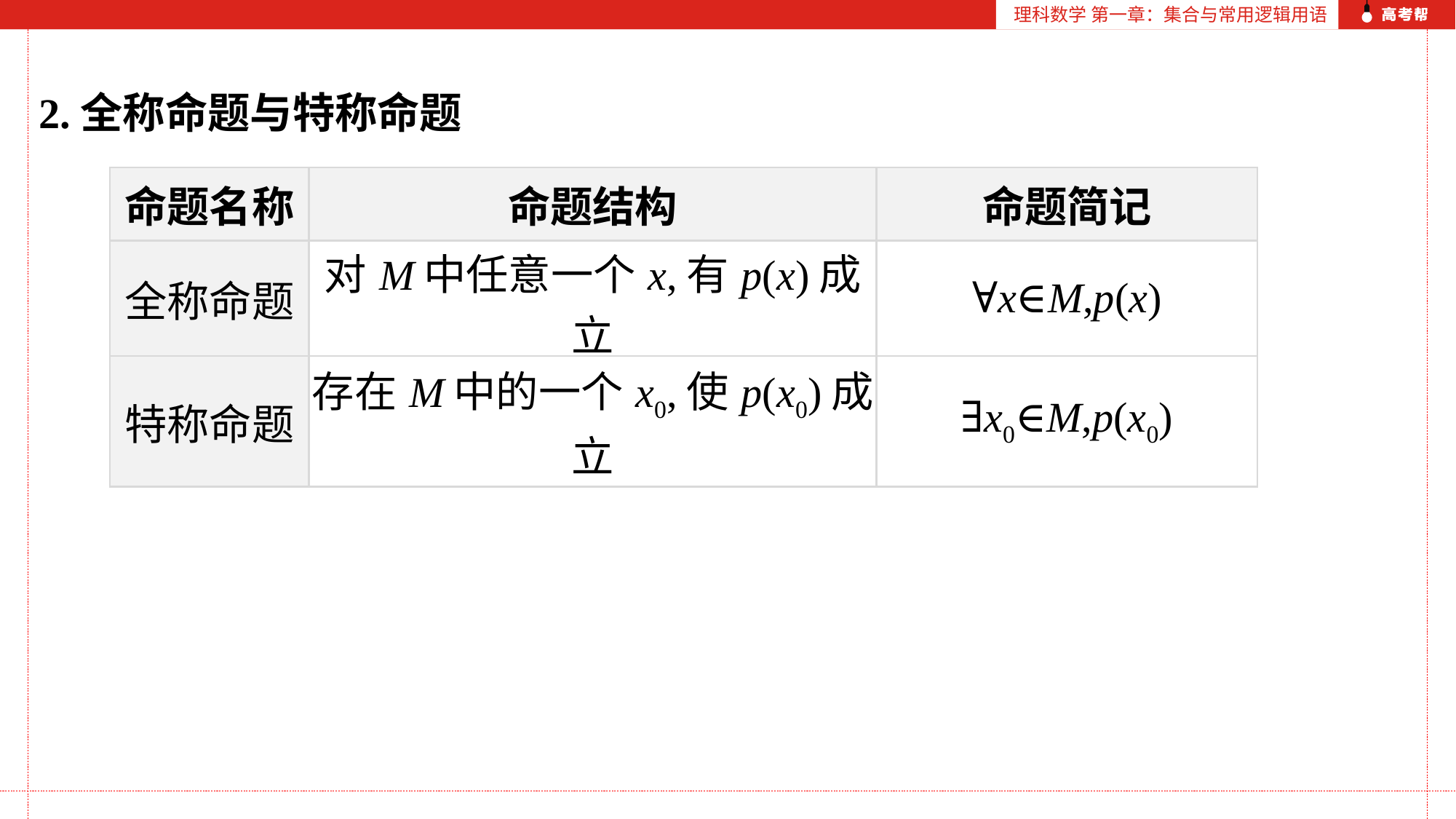

理科数学 第一章：集合与常用逻辑用语

2.全称命题与特称命题

| 命题名称 | 命题结构 | 命题简记 |
| --- | --- | --- |
| 全称命题 | 对M中任意一个x,有p(x)成立 | ∀x∈M,p(x) |
| 特称命题 | 存在M中的一个x0,使p(x0)成立 | ∃x0∈M,p(x0) |